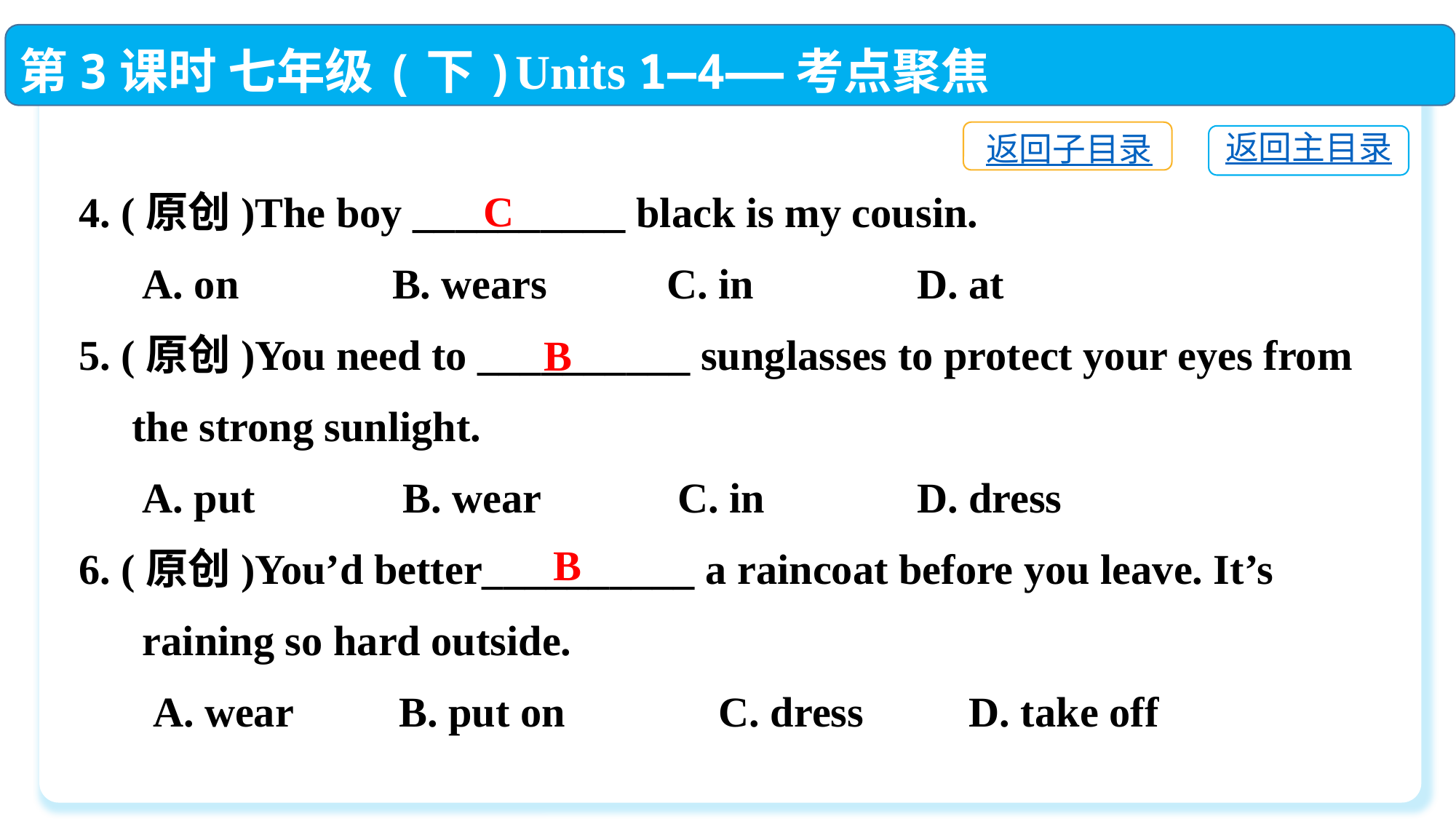

第3课时 七年级(下)Units 1—4——考点聚焦

返回子目录
返回主目录
4. (原创)The boy __________ black is my cousin.
      A. on	         B. wears	    C. in	       D. at
5. (原创)You need to __________ sunglasses to protect your eyes from
     the strong sunlight.
      A. put　　　B. wear	     C. in	       D. dress
6. (原创)You’d better__________ a raincoat before you leave. It’s
      raining so hard outside.
       A. wear　　B. put on　　     C. dress　　D. take off
C

B
B